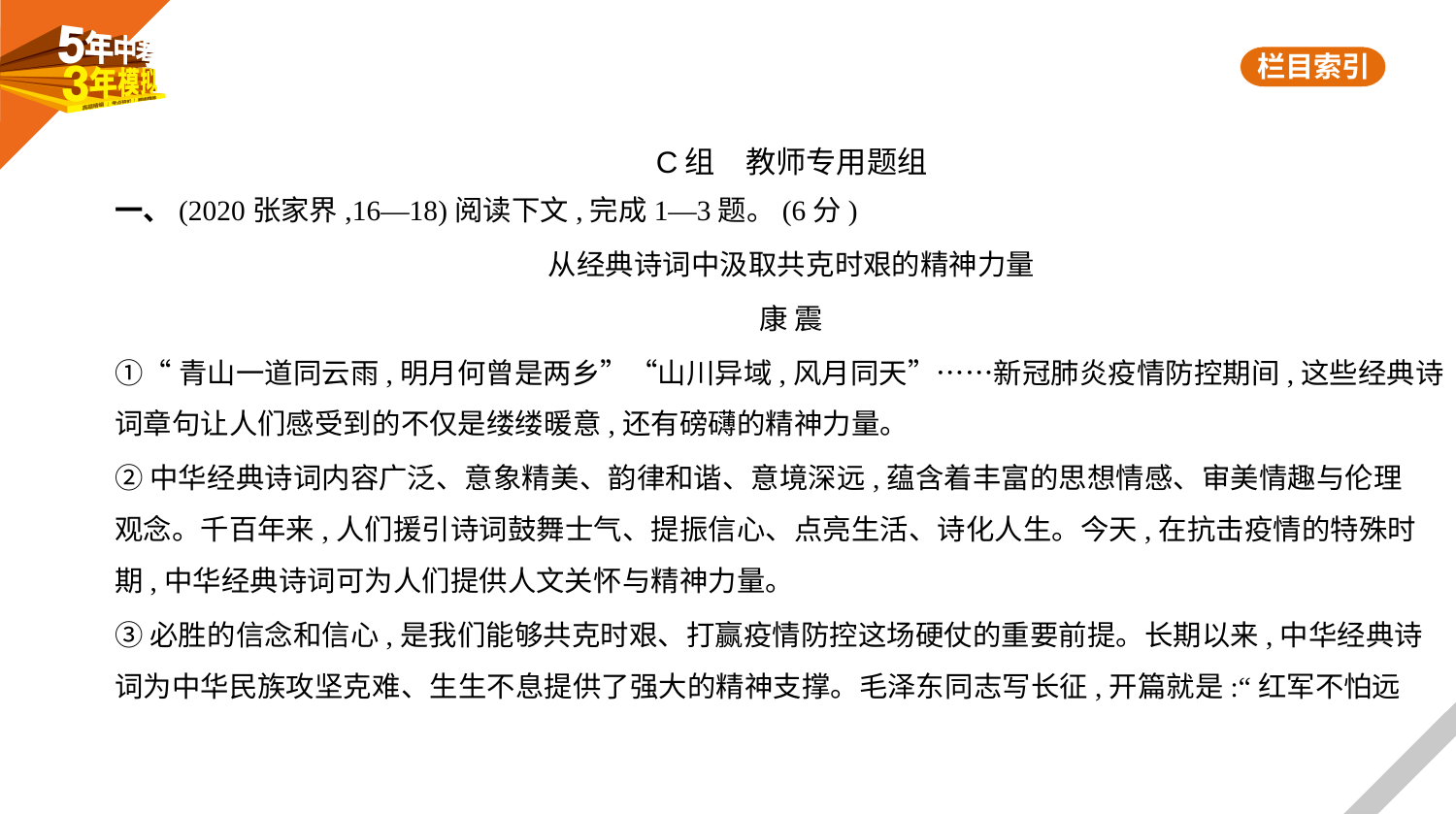

C组　教师专用题组
一、(2020张家界,16—18)阅读下文,完成1—3题。(6分)
从经典诗词中汲取共克时艰的精神力量
康 震
①“青山一道同云雨,明月何曾是两乡”“山川异域,风月同天”……新冠肺炎疫情防控期间,这些经典诗
词章句让人们感受到的不仅是缕缕暖意,还有磅礴的精神力量。
②中华经典诗词内容广泛、意象精美、韵律和谐、意境深远,蕴含着丰富的思想情感、审美情趣与伦理
观念。千百年来,人们援引诗词鼓舞士气、提振信心、点亮生活、诗化人生。今天,在抗击疫情的特殊时
期,中华经典诗词可为人们提供人文关怀与精神力量。
③必胜的信念和信心,是我们能够共克时艰、打赢疫情防控这场硬仗的重要前提。长期以来,中华经典诗
词为中华民族攻坚克难、生生不息提供了强大的精神支撑。毛泽东同志写长征,开篇就是:“红军不怕远